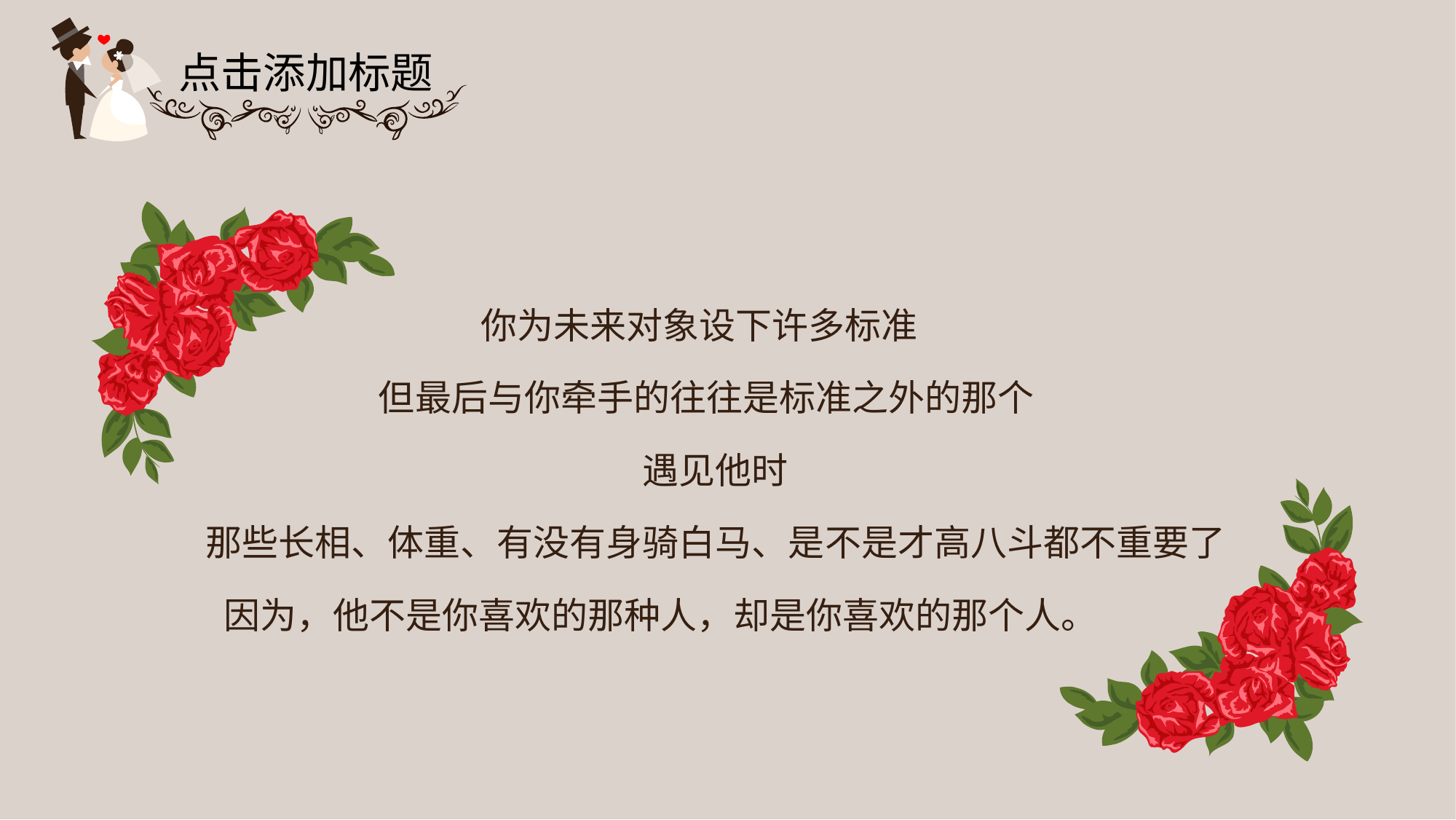

点击添加标题

你为未来对象设下许多标准
但最后与你牵手的往往是标准之外的那个
遇见他时

那些长相、体重、有没有身骑白马、是不是才高八斗都不重要了
因为，他不是你喜欢的那种人，却是你喜欢的那个人。